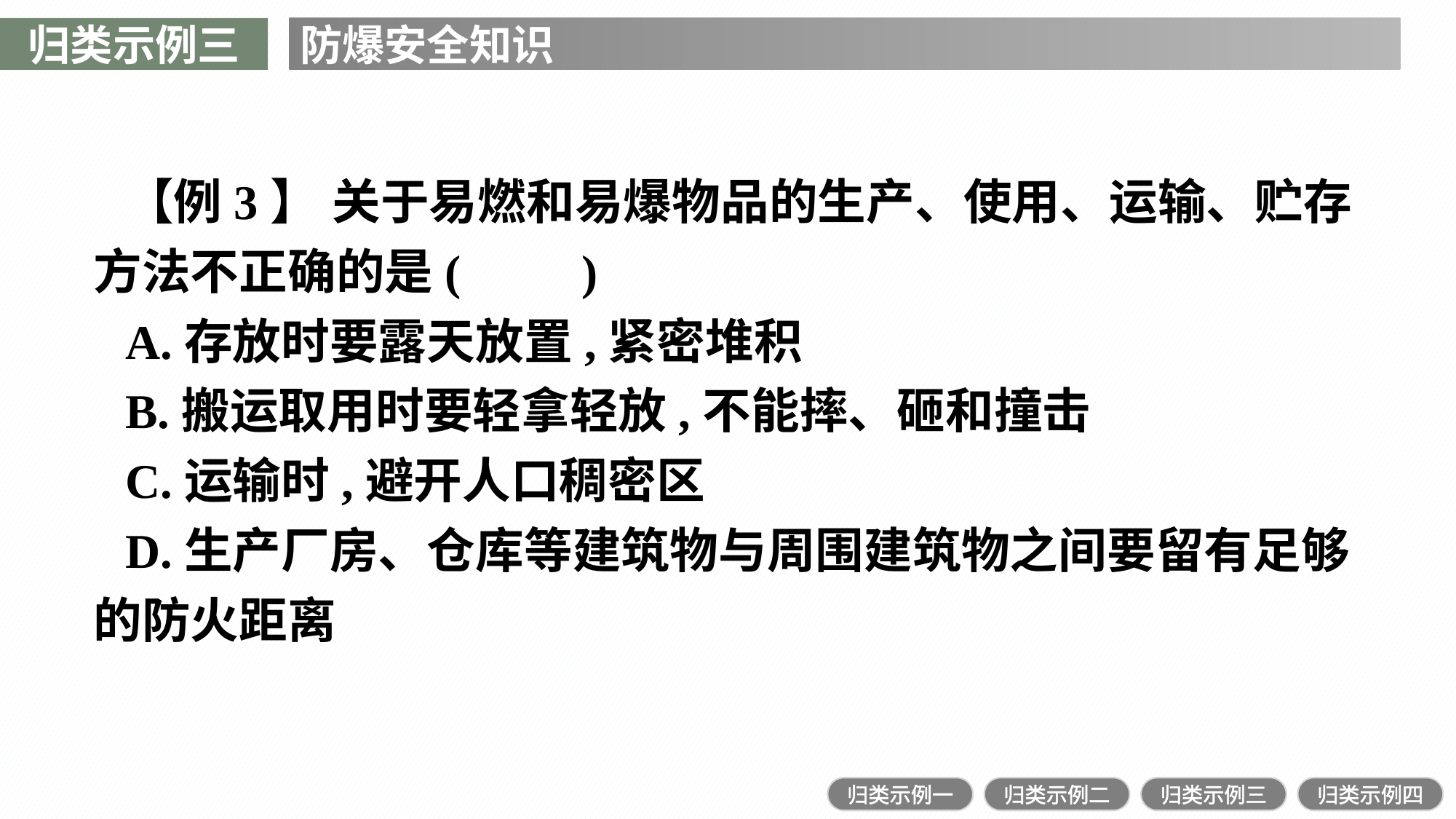

归类示例三
防爆安全知识

【例3】 关于易燃和易爆物品的生产、使用、运输、贮存方法不正确的是(　　)
A.存放时要露天放置,紧密堆积
B.搬运取用时要轻拿轻放,不能摔、砸和撞击
C.运输时,避开人口稠密区
D.生产厂房、仓库等建筑物与周围建筑物之间要留有足够的防火距离